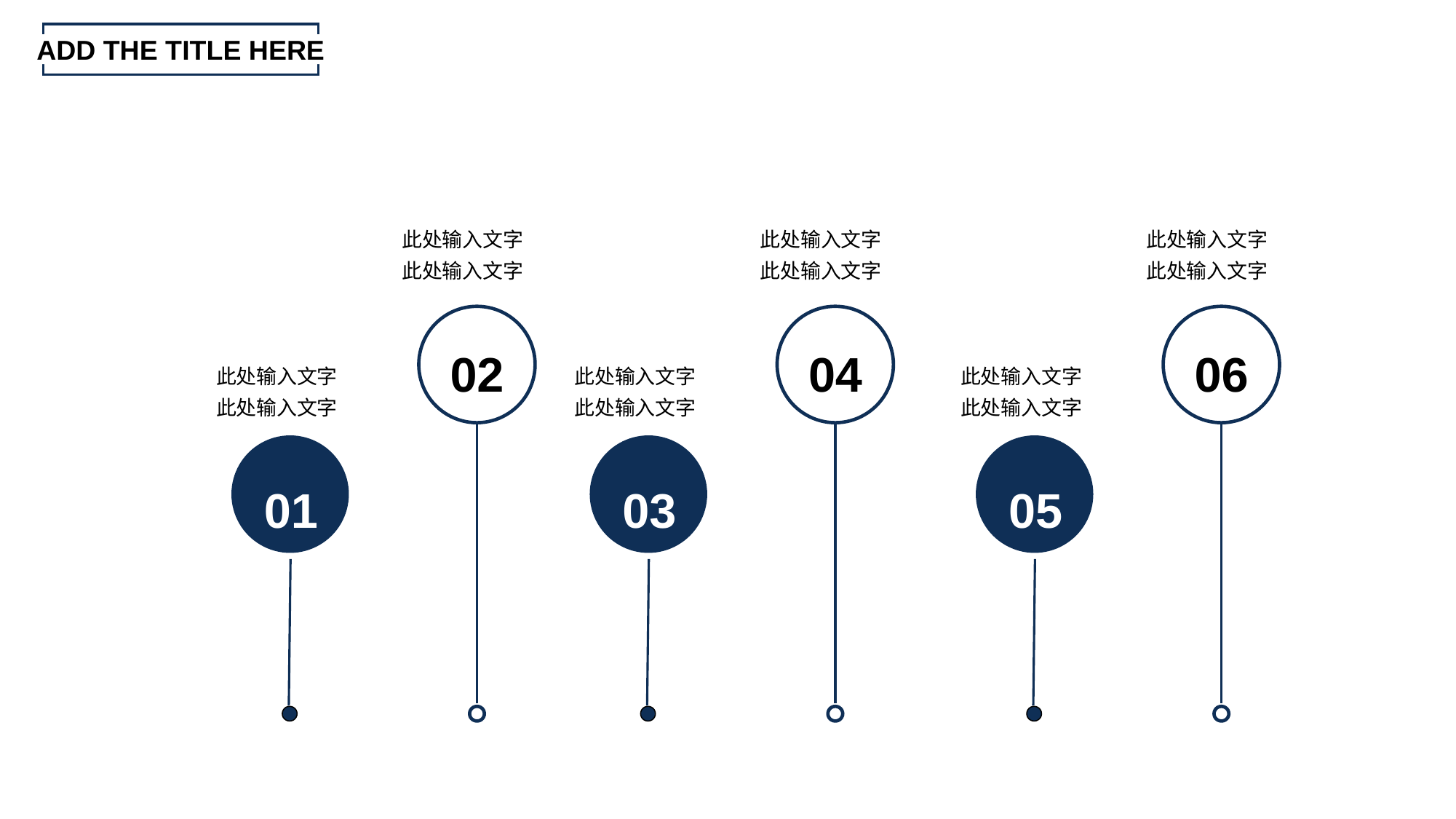

ADD THE TITLE HERE
此处输入文字
此处输入文字

02

此处输入文字
此处输入文字

04

此处输入文字
此处输入文字

06

此处输入文字
此处输入文字

01

此处输入文字
此处输入文字

03

此处输入文字
此处输入文字

05